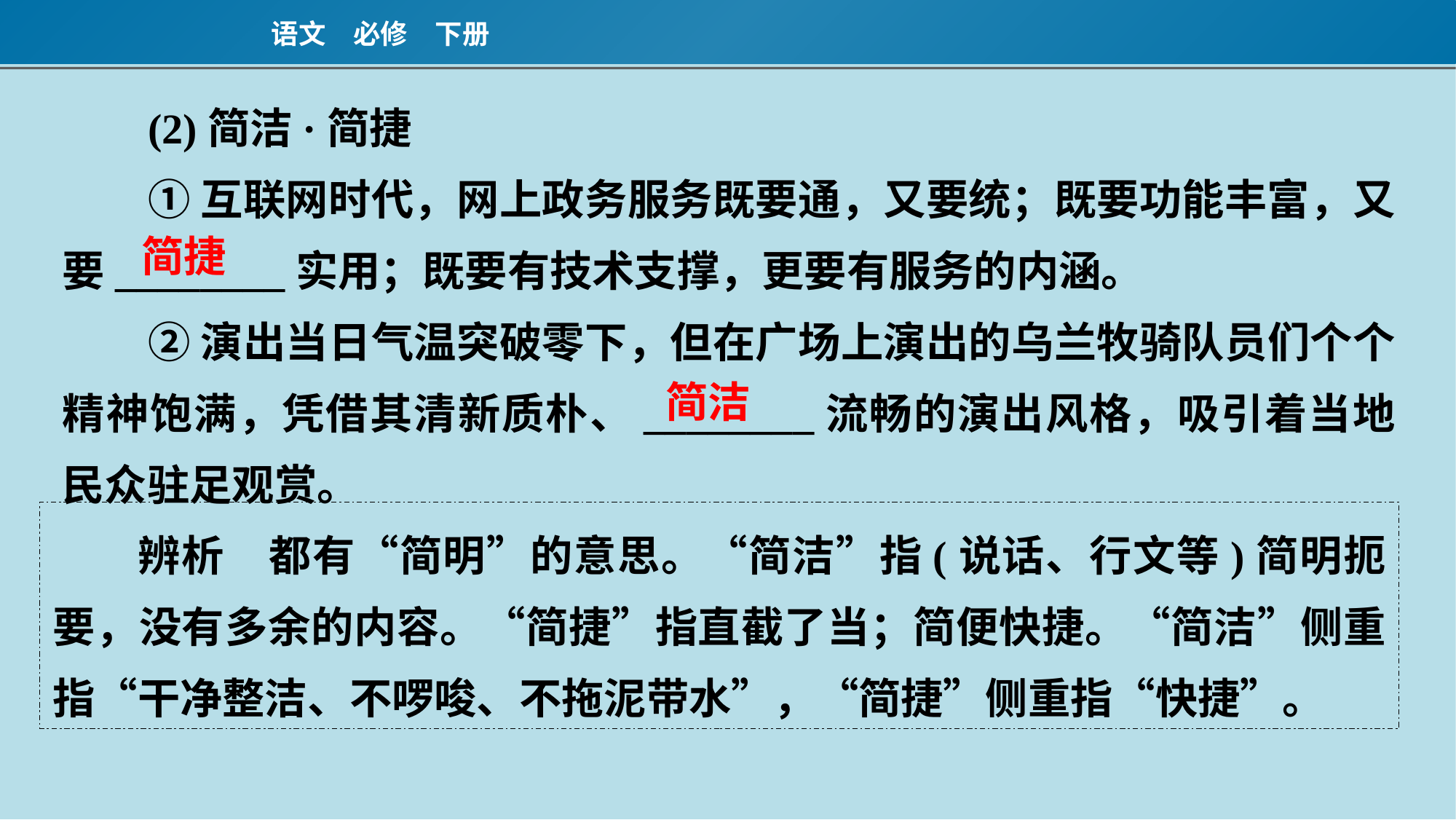

(2)简洁·简捷
①互联网时代，网上政务服务既要通，又要统；既要功能丰富，又要________实用；既要有技术支撑，更要有服务的内涵。
②演出当日气温突破零下，但在广场上演出的乌兰牧骑队员们个个精神饱满，凭借其清新质朴、________流畅的演出风格，吸引着当地民众驻足观赏。
简捷
简洁
辨析　都有“简明”的意思。“简洁”指(说话、行文等)简明扼要，没有多余的内容。“简捷”指直截了当；简便快捷。“简洁”侧重指“干净整洁、不啰唆、不拖泥带水”，“简捷”侧重指“快捷”。